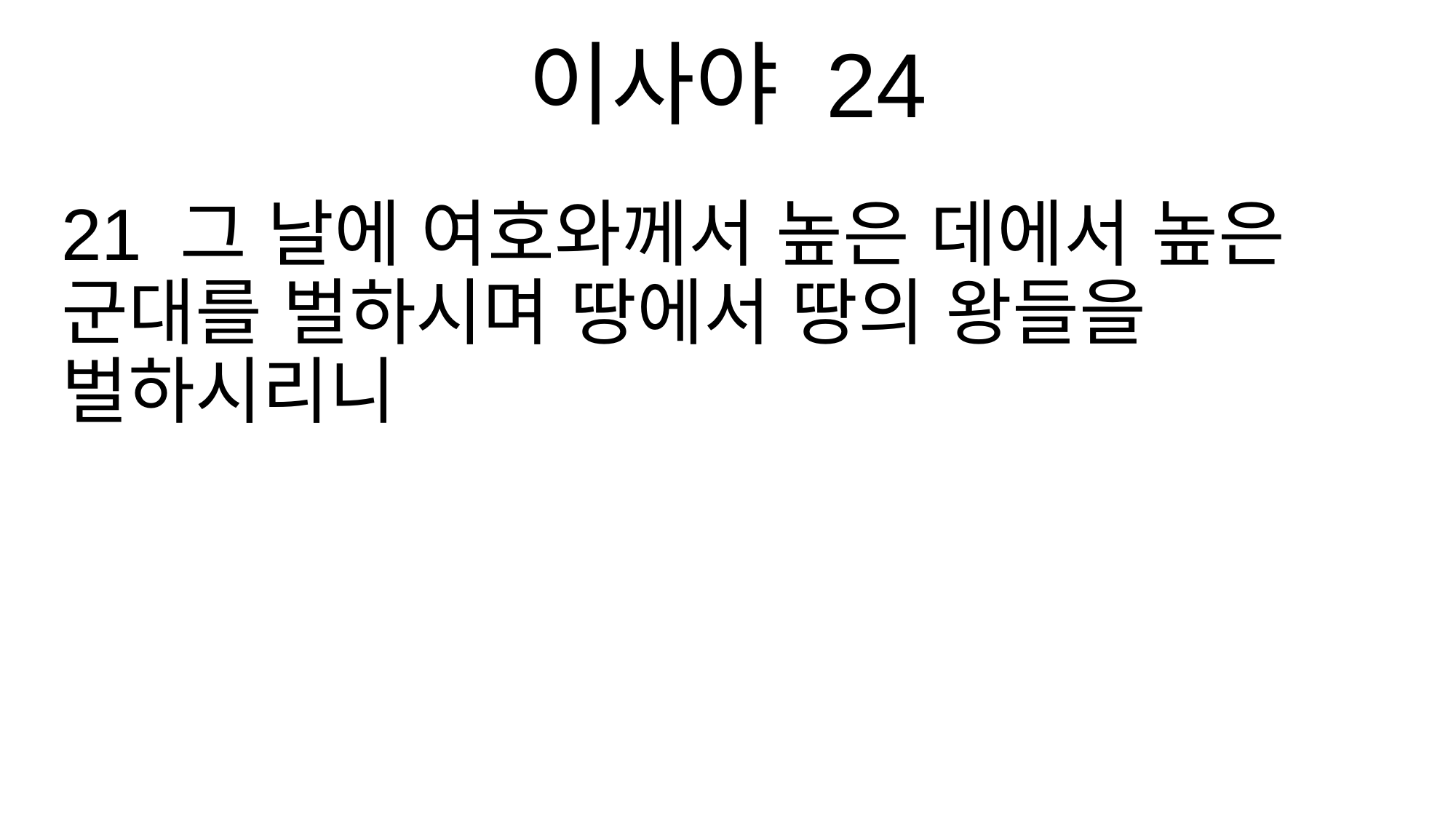

이사야 24
21 그 날에 여호와께서 높은 데에서 높은 군대를 벌하시며 땅에서 땅의 왕들을 벌하시리니